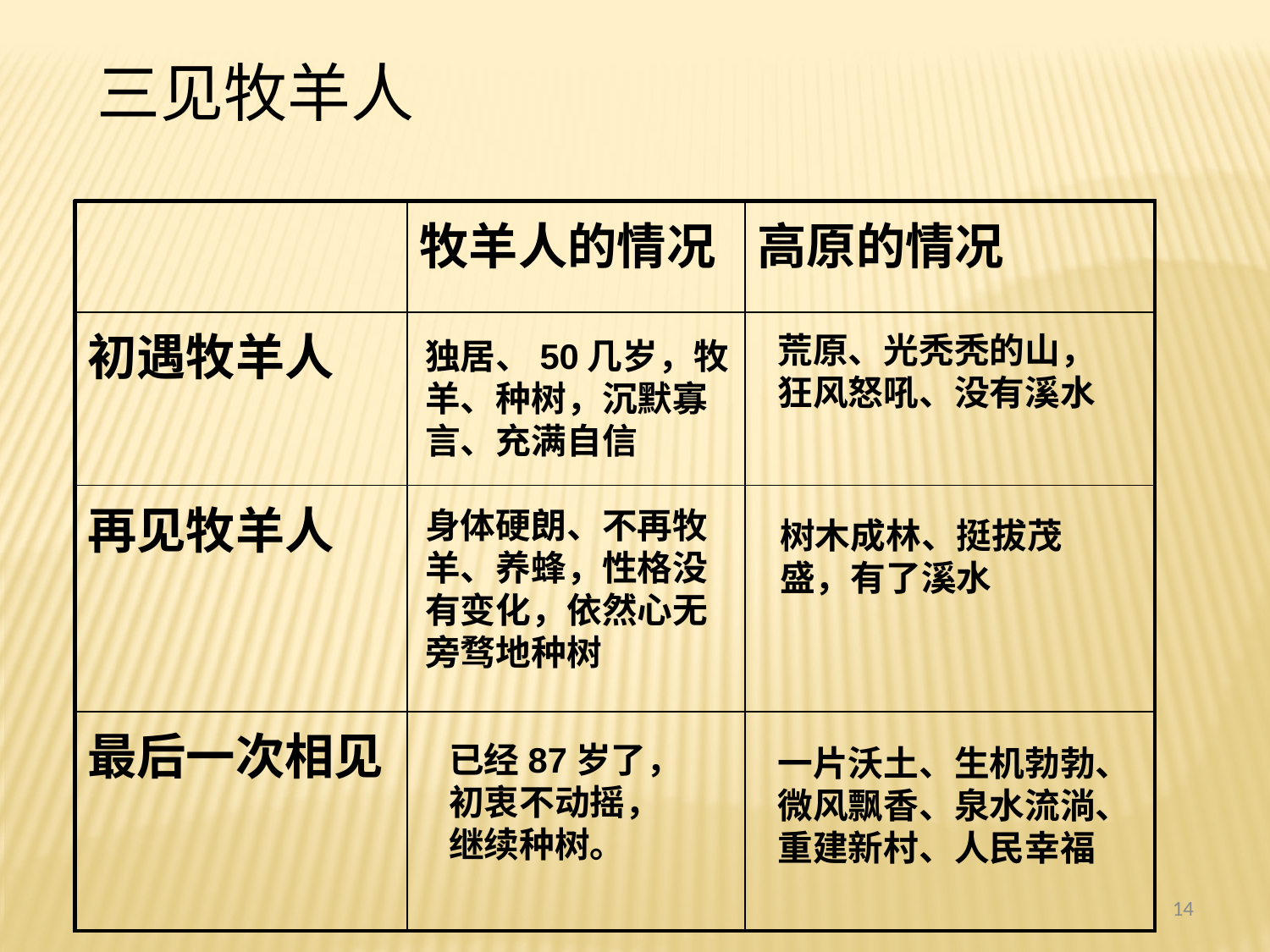

三见牧羊人
|  | 牧羊人的情况 | 高原的情况 |
| --- | --- | --- |
| 初遇牧羊人 |  |  |
| 再见牧羊人 |  |  |
| 最后一次相见 |  |  |
荒原、光秃秃的山，狂风怒吼、没有溪水
独居、50几岁，牧羊、种树，沉默寡言、充满自信
身体硬朗、不再牧羊、养蜂，性格没有变化，依然心无旁骛地种树
树木成林、挺拔茂盛，有了溪水
已经87岁了，初衷不动摇，继续种树。
一片沃土、生机勃勃、微风飘香、泉水流淌、重建新村、人民幸福
14